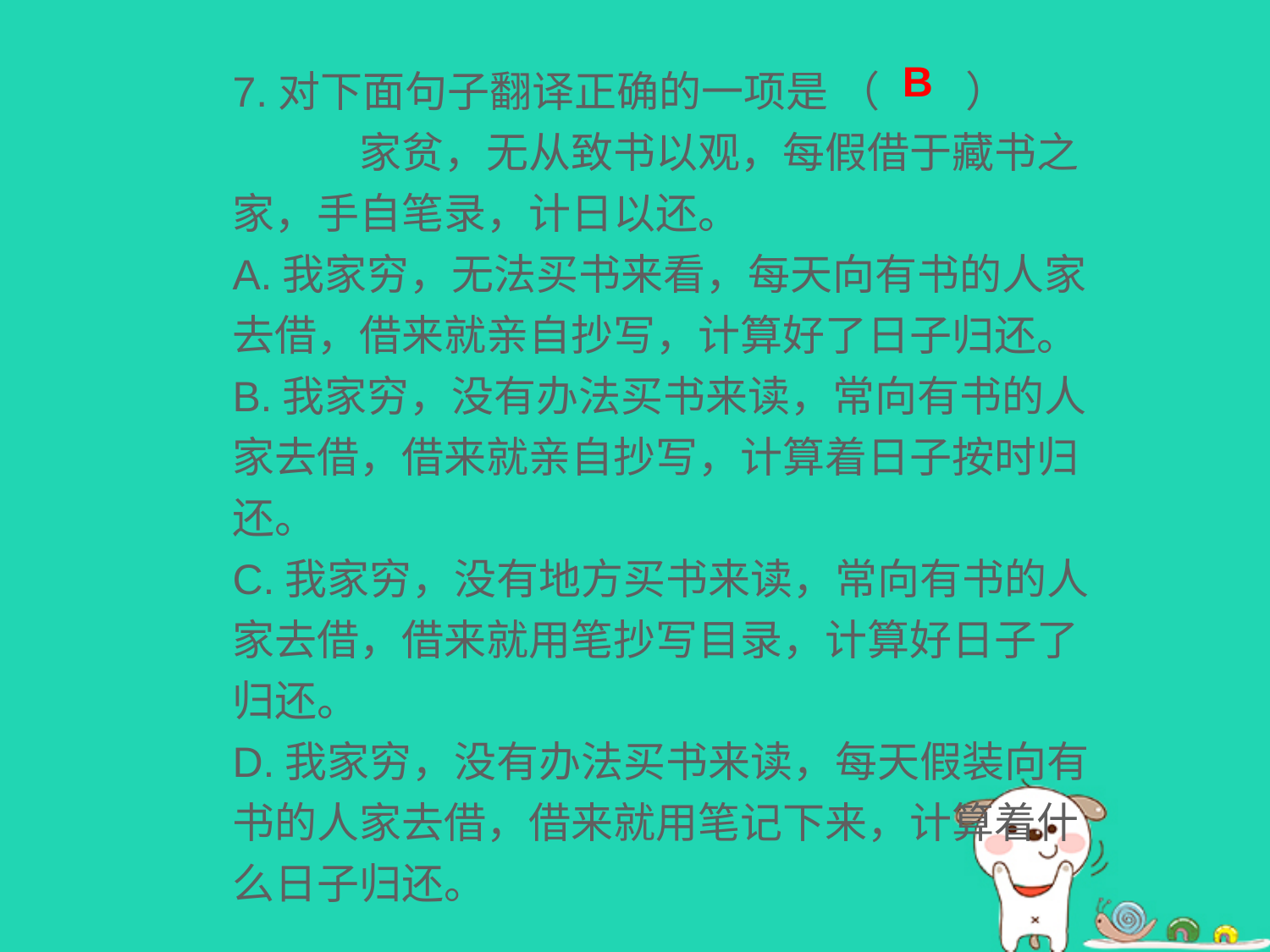

7.对下面句子翻译正确的一项是 （         ）	家贫，无从致书以观，每假借于藏书之家，手自笔录，计日以还。
A.我家穷，无法买书来看，每天向有书的人家去借，借来就亲自抄写，计算好了日子归还。
B.我家穷，没有办法买书来读，常向有书的人家去借，借来就亲自抄写，计算着日子按时归还。
C.我家穷，没有地方买书来读，常向有书的人家去借，借来就用笔抄写目录，计算好日子了归还。
D.我家穷，没有办法买书来读，每天假装向有书的人家去借，借来就用笔记下来，计算着什么日子归还。
B